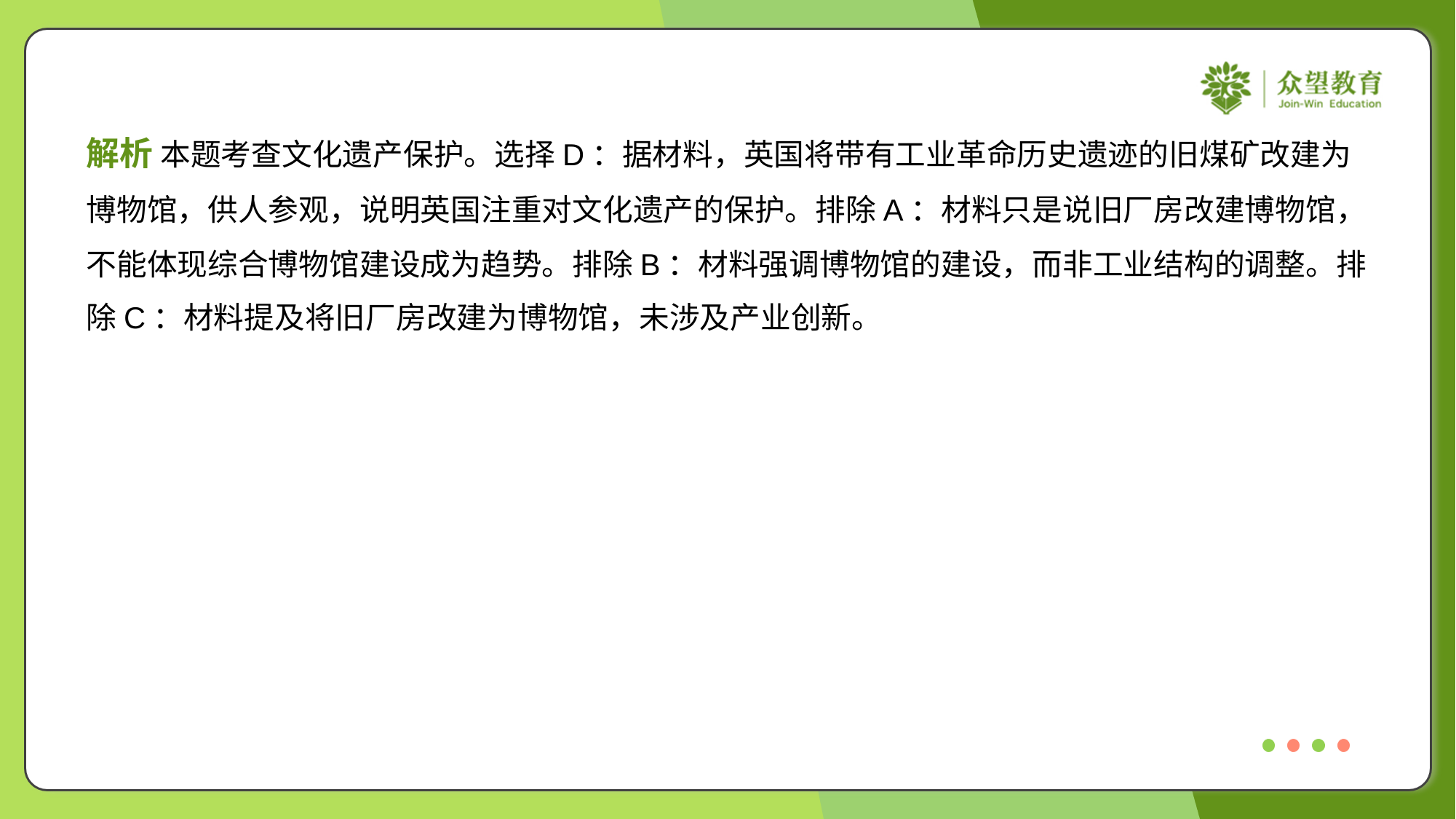

解析 本题考查文化遗产保护。选择D：据材料，英国将带有工业革命历史遗迹的旧煤矿改建为
博物馆，供人参观，说明英国注重对文化遗产的保护。排除A：材料只是说旧厂房改建博物馆，
不能体现综合博物馆建设成为趋势。排除B：材料强调博物馆的建设，而非工业结构的调整。排
除C：材料提及将旧厂房改建为博物馆，未涉及产业创新。